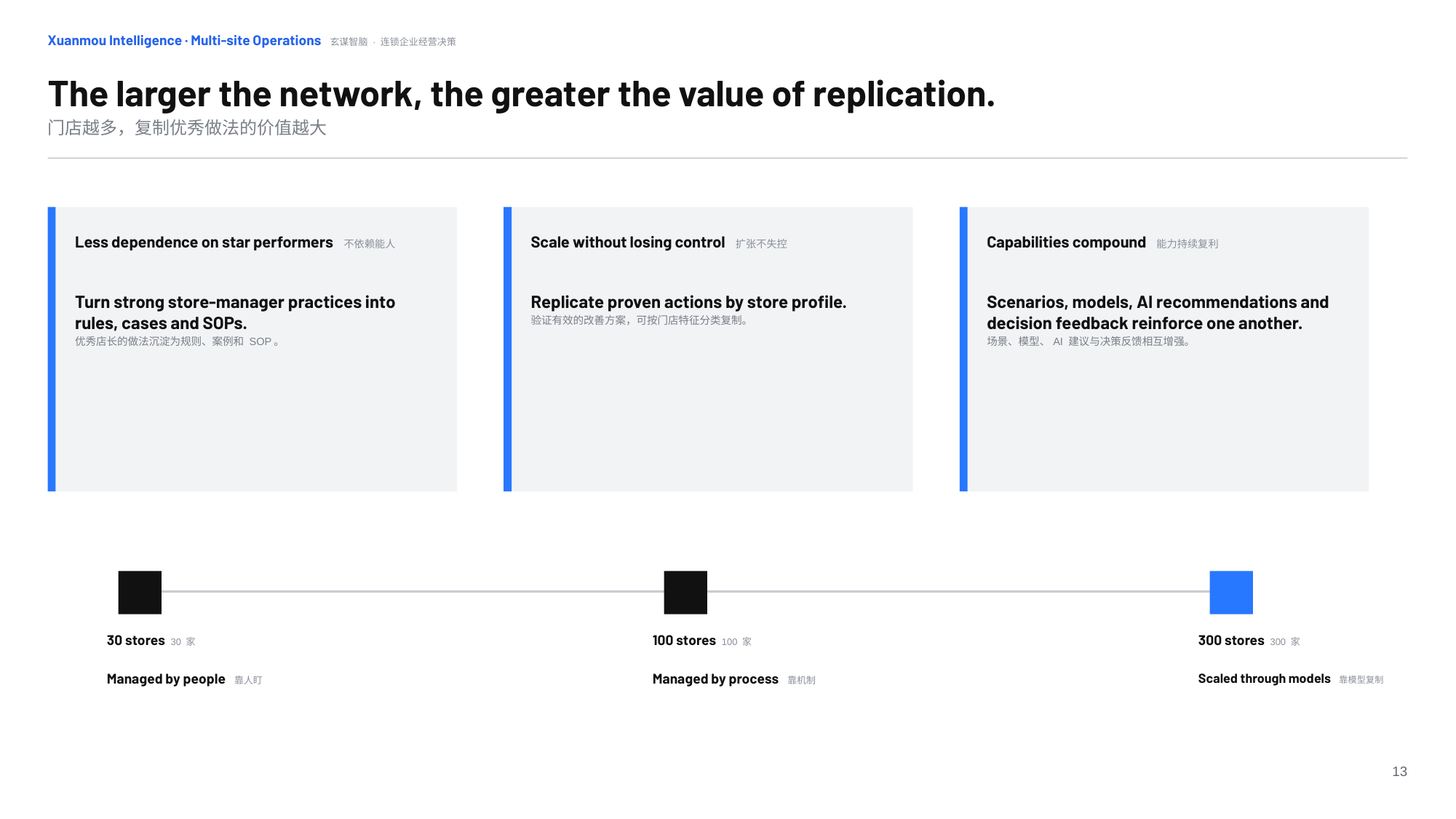

Xuanmou Intelligence · Multi-site Operations  玄谋智脑 · 连锁企业经营决策
The larger the network, the greater the value of replication.
门店越多，复制优秀做法的价值越大

Less dependence on star performers  不依赖能人
Scale without losing control  扩张不失控
Capabilities compound  能力持续复利
Turn strong store-manager practices into rules, cases and SOPs.
优秀店长的做法沉淀为规则、案例和 SOP。
Replicate proven actions by store profile.
验证有效的改善方案，可按门店特征分类复制。
Scenarios, models, AI recommendations and decision feedback reinforce one another.
场景、模型、AI 建议与决策反馈相互增强。

30 stores  30 家
100 stores  100 家
300 stores  300 家
Managed by people  靠人盯
Managed by process  靠机制
Scaled through models  靠模型复制
13